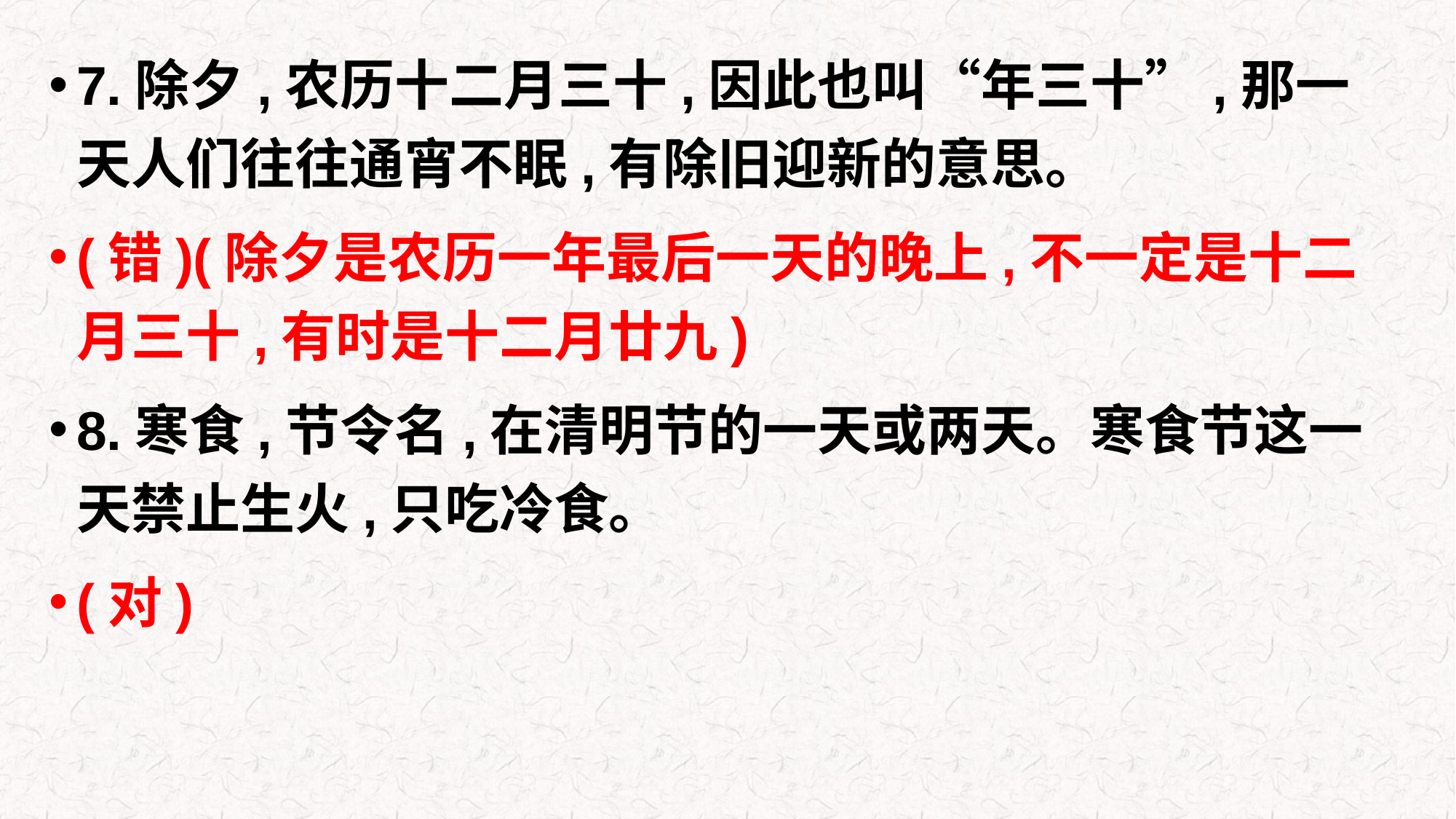

7.除夕,农历十二月三十,因此也叫“年三十”,那一天人们往往通宵不眠,有除旧迎新的意思。
(错)(除夕是农历一年最后一天的晚上,不一定是十二月三十,有时是十二月廿九)
8.寒食,节令名,在清明节的一天或两天。寒食节这一天禁止生火,只吃冷食。
(对)